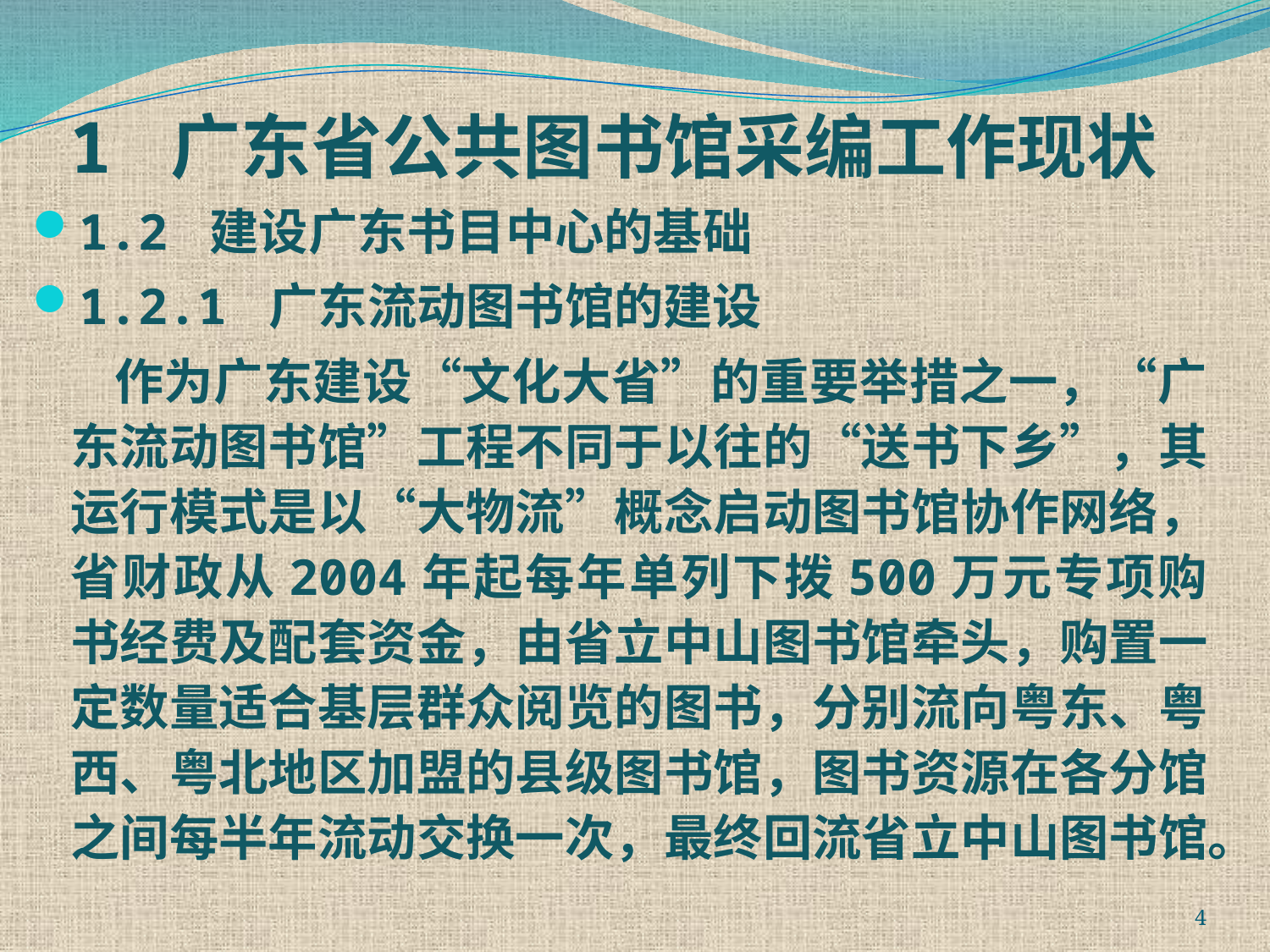

# 1 广东省公共图书馆采编工作现状
1.2 建设广东书目中心的基础
1.2.1 广东流动图书馆的建设
      作为广东建设“文化大省”的重要举措之一，“广东流动图书馆”工程不同于以往的“送书下乡”，其运行模式是以“大物流”概念启动图书馆协作网络，省财政从2004年起每年单列下拨500万元专项购书经费及配套资金，由省立中山图书馆牵头，购置一定数量适合基层群众阅览的图书，分别流向粤东、粤西、粤北地区加盟的县级图书馆，图书资源在各分馆之间每半年流动交换一次，最终回流省立中山图书馆。
4